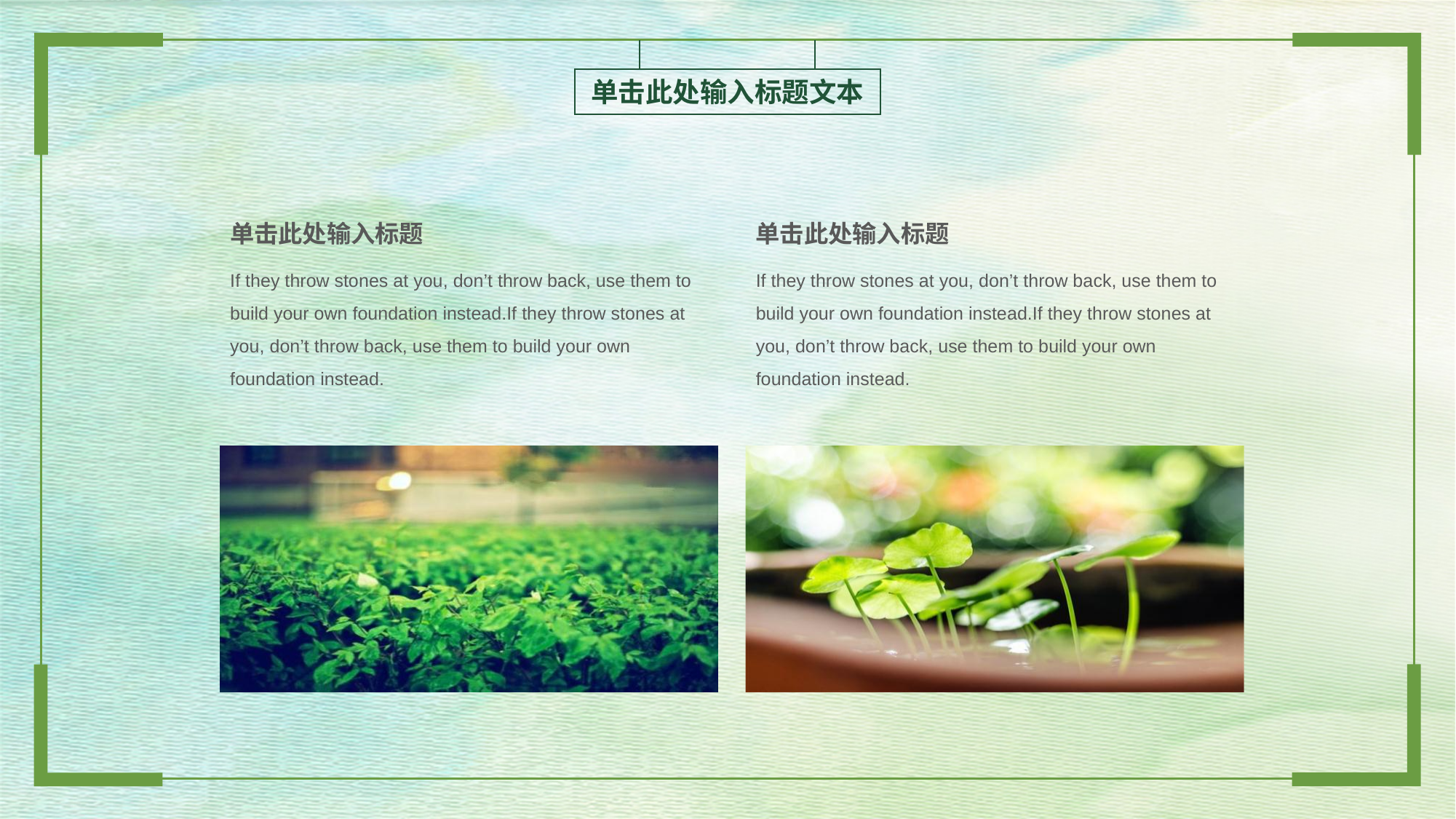

单击此处输入标题文本
单击此处输入标题
单击此处输入标题
If they throw stones at you, don’t throw back, use them to build your own foundation instead.If they throw stones at you, don’t throw back, use them to build your own foundation instead.
If they throw stones at you, don’t throw back, use them to build your own foundation instead.If they throw stones at you, don’t throw back, use them to build your own foundation instead.

PPT模板下载：www.1ppt.com/moban/     行业PPT模板：www.1ppt.com/hangye/
节日PPT模板：www.1ppt.com/jieri/           PPT素材下载：www.1ppt.com/sucai/
PPT背景图片：www.1ppt.com/beijing/      PPT图表下载：www.1ppt.com/tubiao/
优秀PPT下载：www.1ppt.com/xiazai/        PPT教程： www.1ppt.com/powerpoint/
Word教程： www.1ppt.com/word/              Excel教程：www.1ppt.com/excel/
资料下载：www.1ppt.com/ziliao/                PPT课件下载：www.1ppt.com/kejian/
范文下载：www.1ppt.com/fanwen/             试卷下载：www.1ppt.com/shiti/
教案下载：www.1ppt.com/jiaoan/
字体下载：www.1ppt.com/ziti/